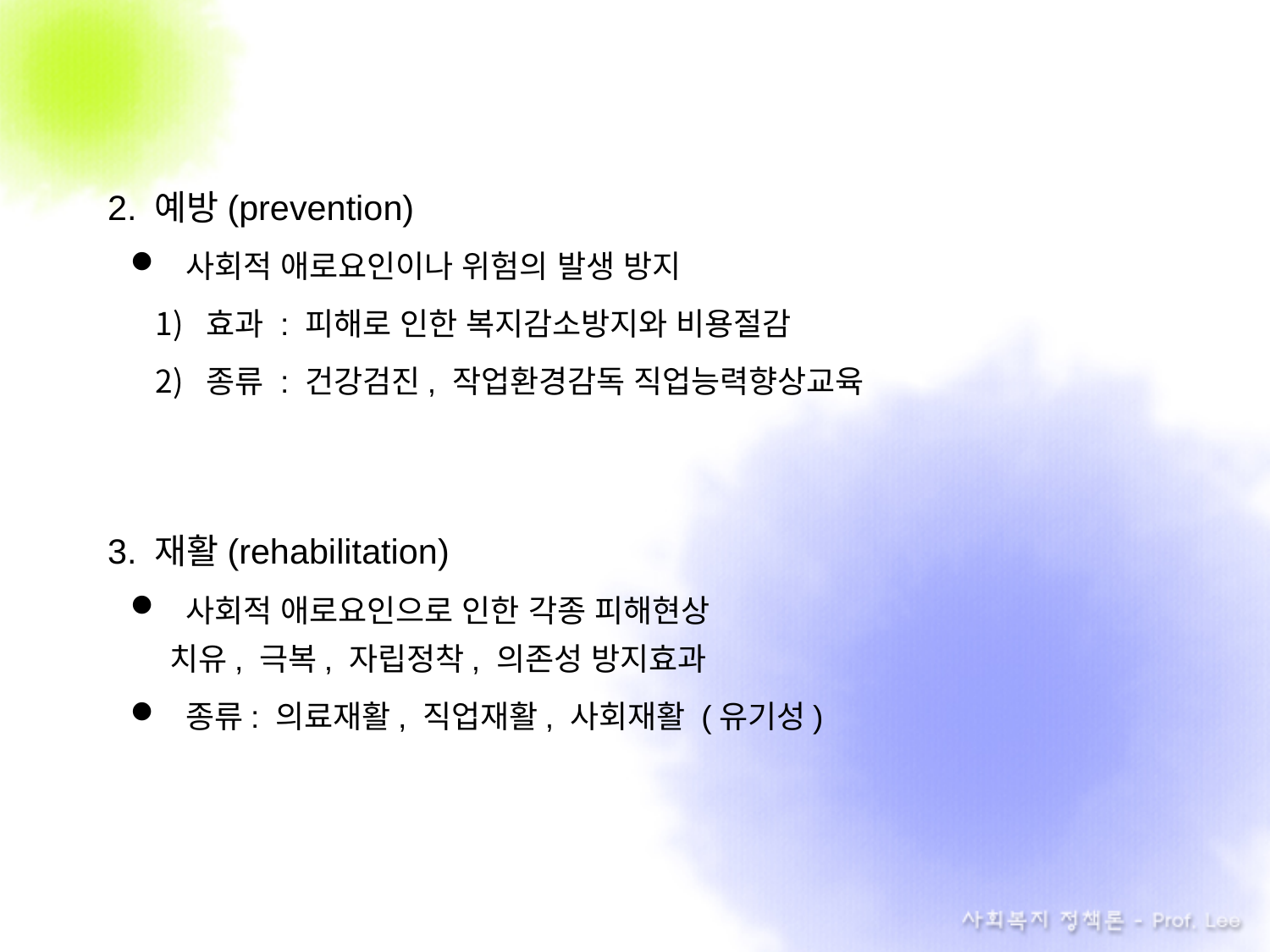

2. 예방(prevention)
 사회적 애로요인이나 위험의 발생 방지
효과 : 피해로 인한 복지감소방지와 비용절감
종류 : 건강검진, 작업환경감독 직업능력향상교육

3. 재활(rehabilitation)
 사회적 애로요인으로 인한 각종 피해현상
치유, 극복, 자립정착, 의존성 방지효과
 종류: 의료재활, 직업재활, 사회재활 (유기성)